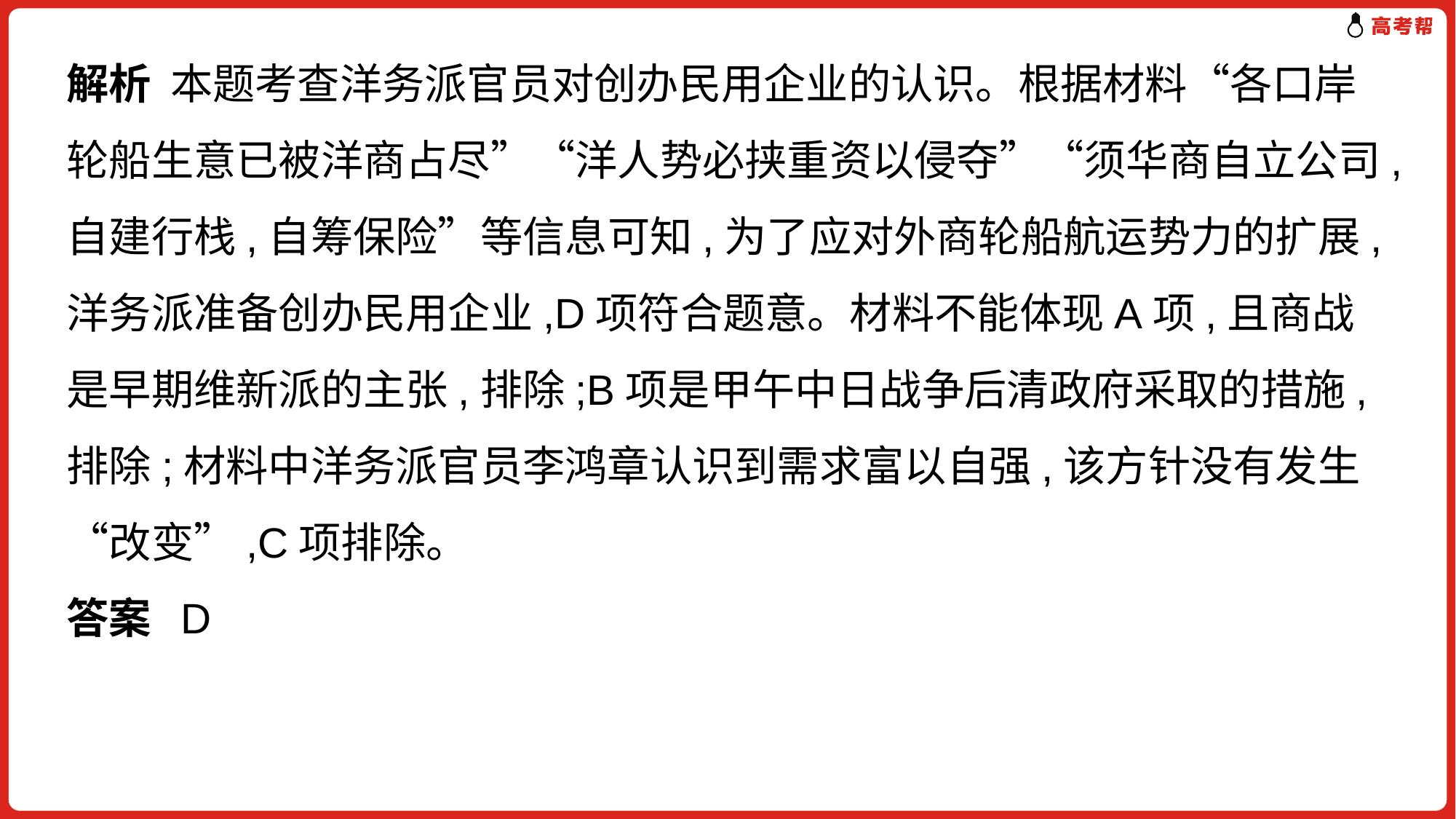

解析  本题考查洋务派官员对创办民用企业的认识。根据材料“各口岸轮船生意已被洋商占尽”“洋人势必挟重资以侵夺”“须华商自立公司,自建行栈,自筹保险”等信息可知,为了应对外商轮船航运势力的扩展,洋务派准备创办民用企业,D项符合题意。材料不能体现A项,且商战是早期维新派的主张,排除;B项是甲午中日战争后清政府采取的措施,排除;材料中洋务派官员李鸿章认识到需求富以自强,该方针没有发生“改变”,C项排除。

答案  D